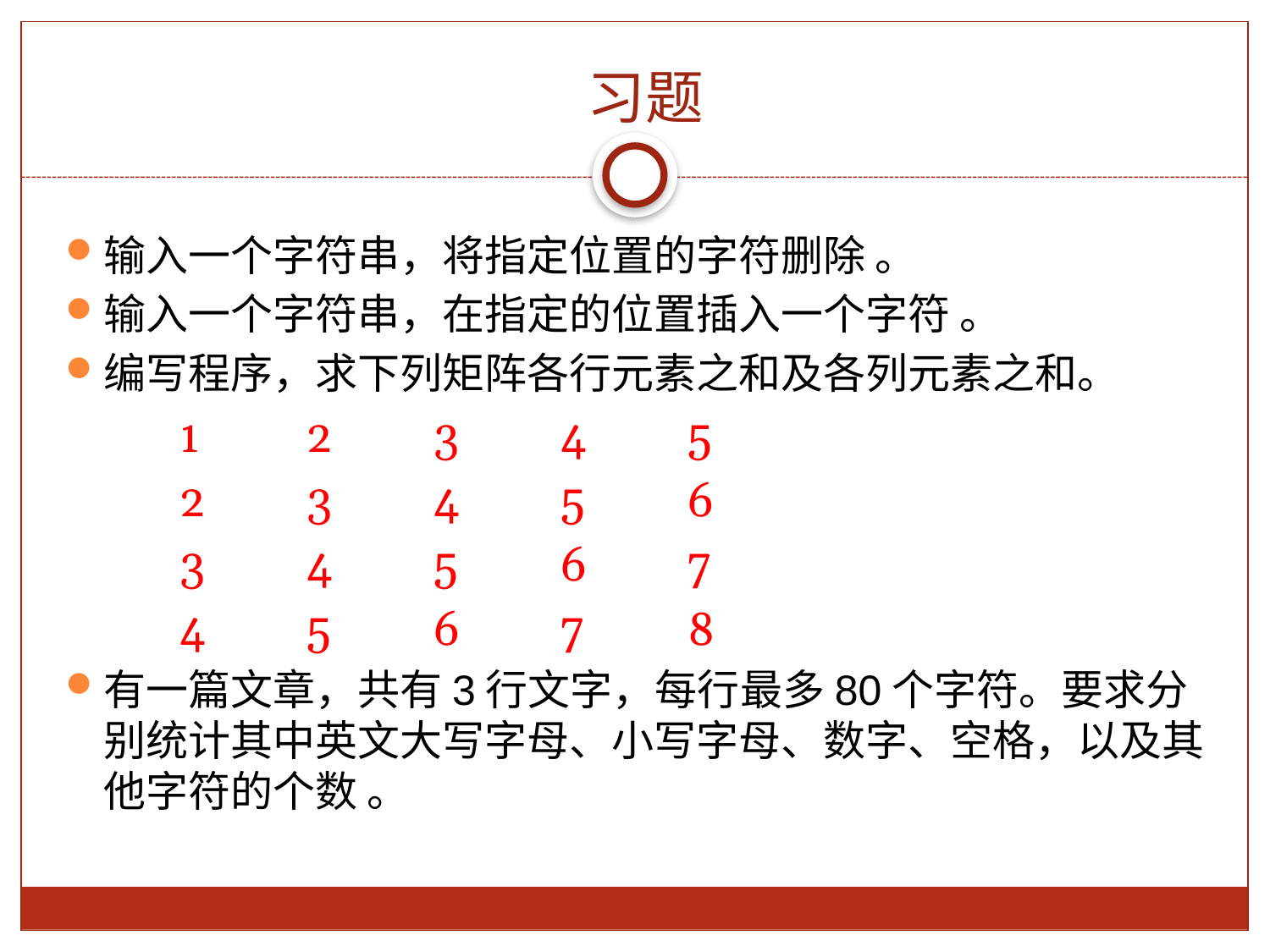

习题
输入一个字符串，将指定位置的字符删除 。
输入一个字符串，在指定的位置插入一个字符 。
编写程序，求下列矩阵各行元素之和及各列元素之和。
	1	2	3	4	5
	2	3	4	5	6
	3	4	5	6	7
	4	5	6	7	8
有一篇文章，共有3行文字，每行最多80个字符。要求分别统计其中英文大写字母、小写字母、数字、空格，以及其他字符的个数 。